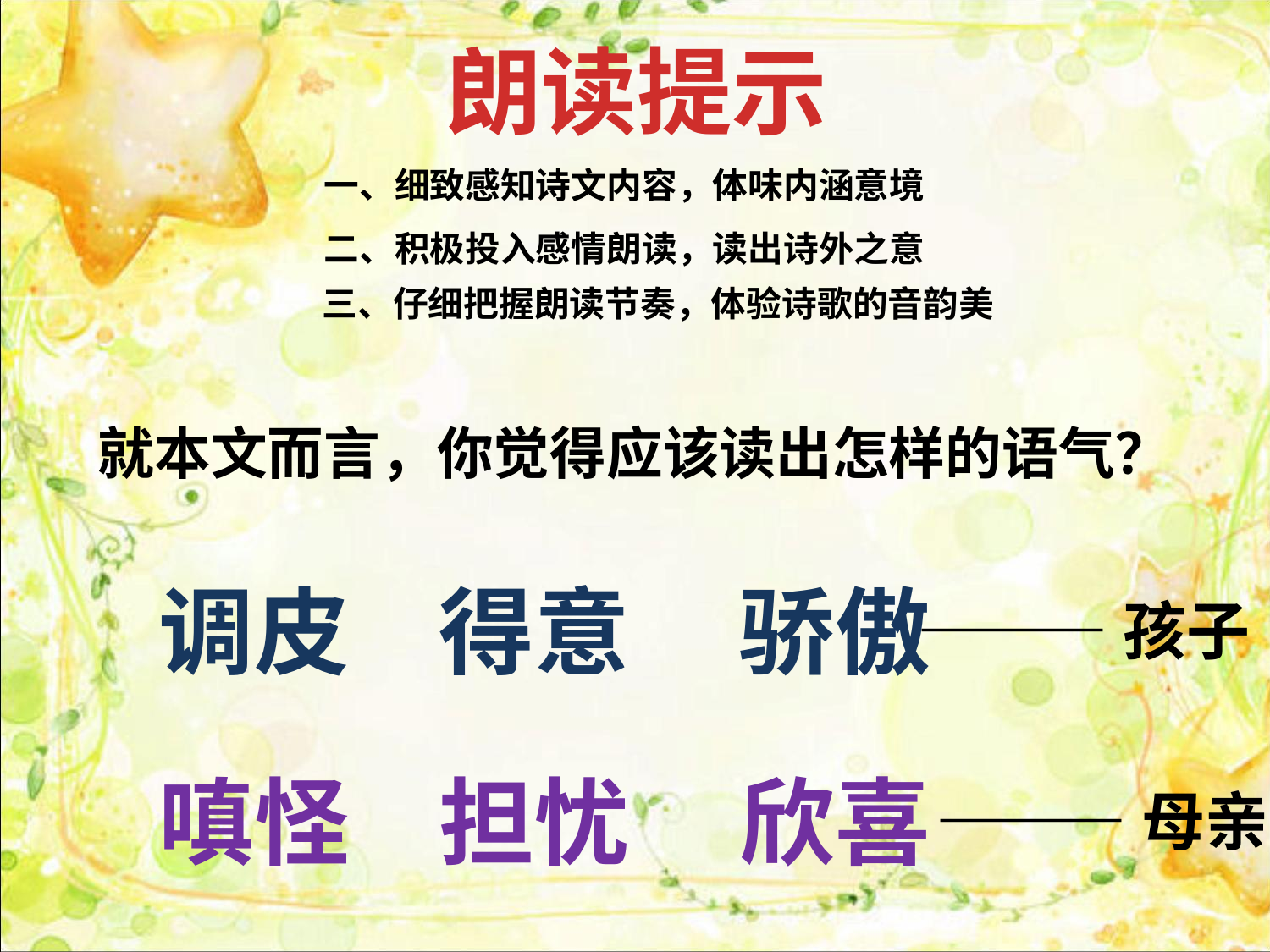

朗读提示
一、细致感知诗文内容，体味内涵意境
二、积极投入感情朗读，读出诗外之意
三、仔细把握朗读节奏，体验诗歌的音韵美
就本文而言，你觉得应该读出怎样的语气？
调皮
得意
骄傲
———孩子
嗔怪
担忧
欣喜
———母亲